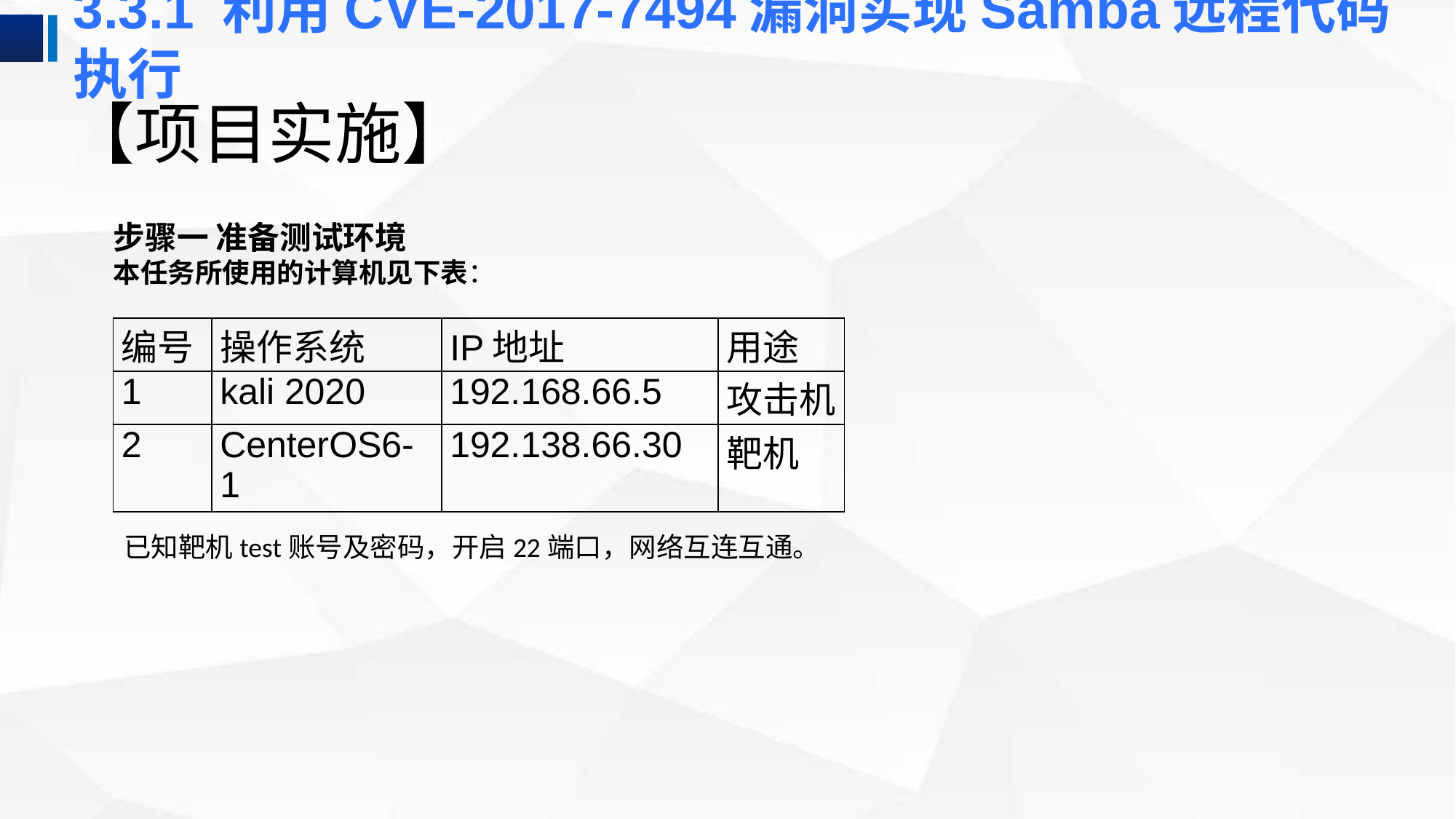

3.3.1 利用CVE-2017-7494漏洞实现Samba远程代码执行

# 【项目实施】
步骤一 准备测试环境
本任务所使用的计算机见下表：
| 编号 | 操作系统 | IP地址 | 用途 |
| --- | --- | --- | --- |
| 1 | kali 2020 | 192.168.66.5 | 攻击机 |
| 2 | CenterOS6-1 | 192.138.66.30 | 靶机 |
已知靶机test账号及密码，开启22端口，网络互连互通。